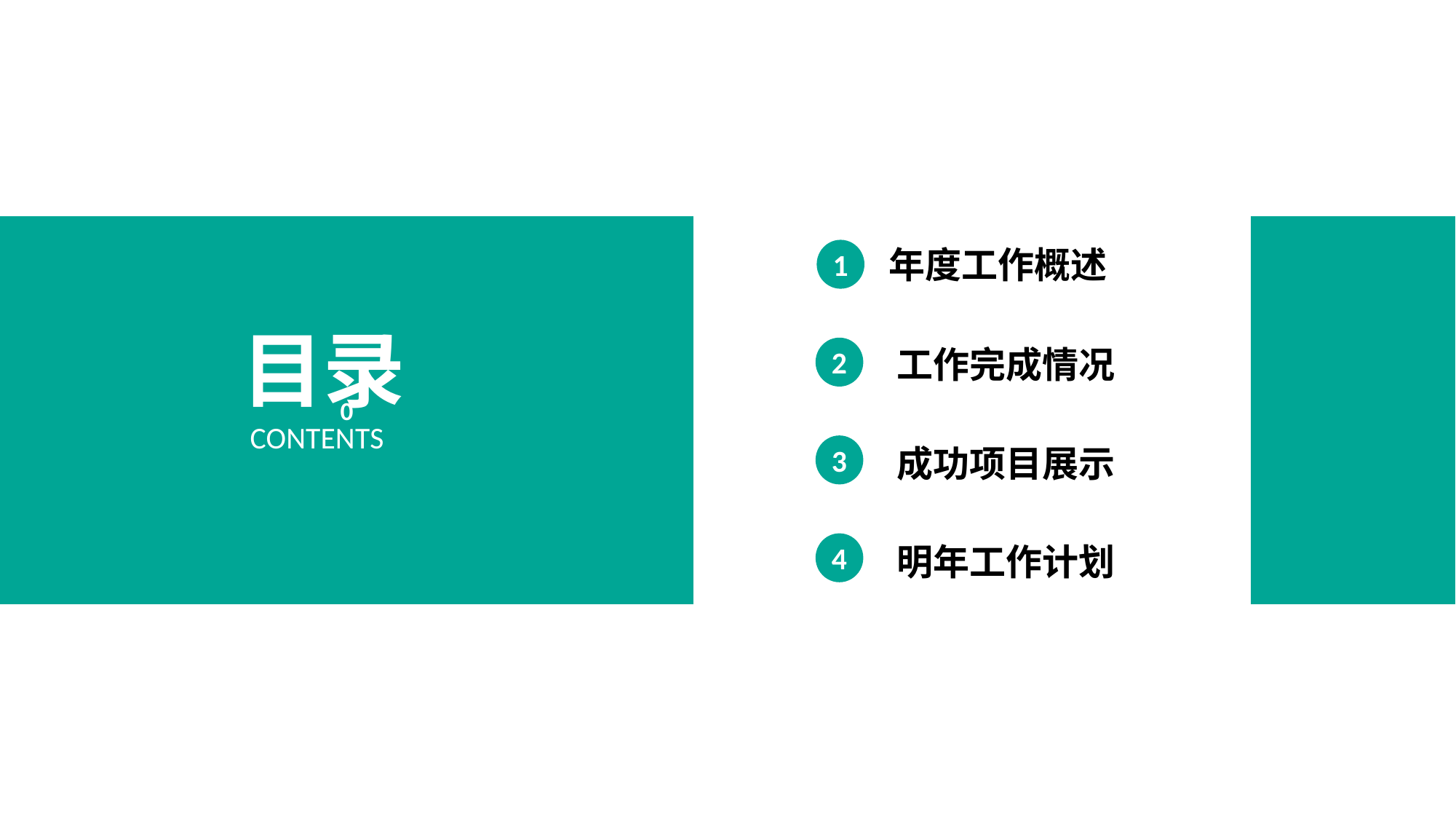

0

1
年度工作概述
目录
2
工作完成情况
CONTENTS
3
成功项目展示
4
明年工作计划